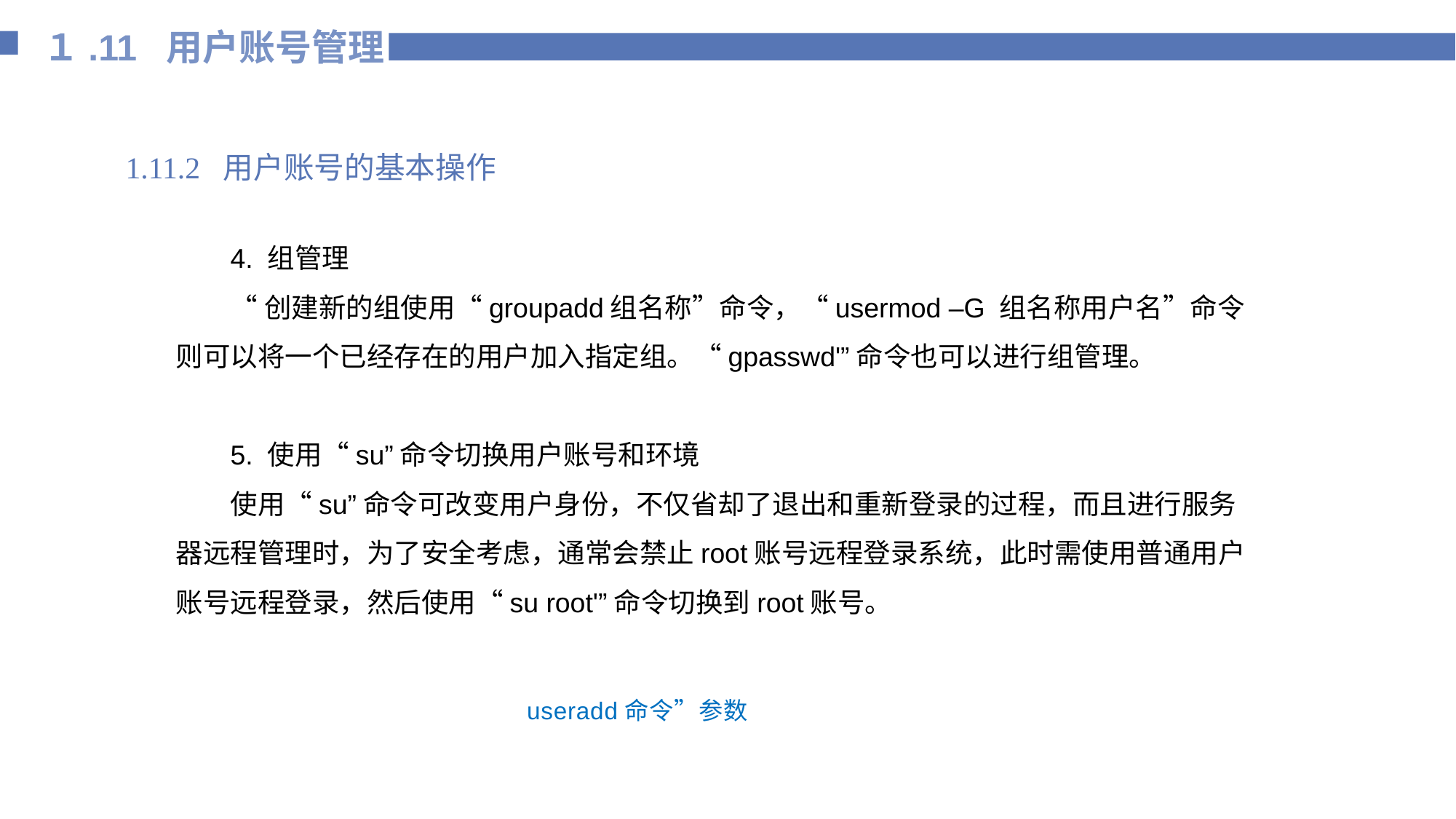

１.11  用户账号管理

1.11.2  用户账号的基本操作
4. 组管理
“创建新的组使用“groupadd组名称”命令，“usermod –G 组名称用户名”命令则可以将一个已经存在的用户加入指定组。“gpasswd'”命令也可以进行组管理。

5. 使用“su”命令切换用户账号和环境
使用“su”命令可改变用户身份，不仅省却了退出和重新登录的过程，而且进行服务器远程管理时，为了安全考虑，通常会禁止root账号远程登录系统，此时需使用普通用户账号远程登录，然后使用“su root'”命令切换到root账号。
useradd命令”参数